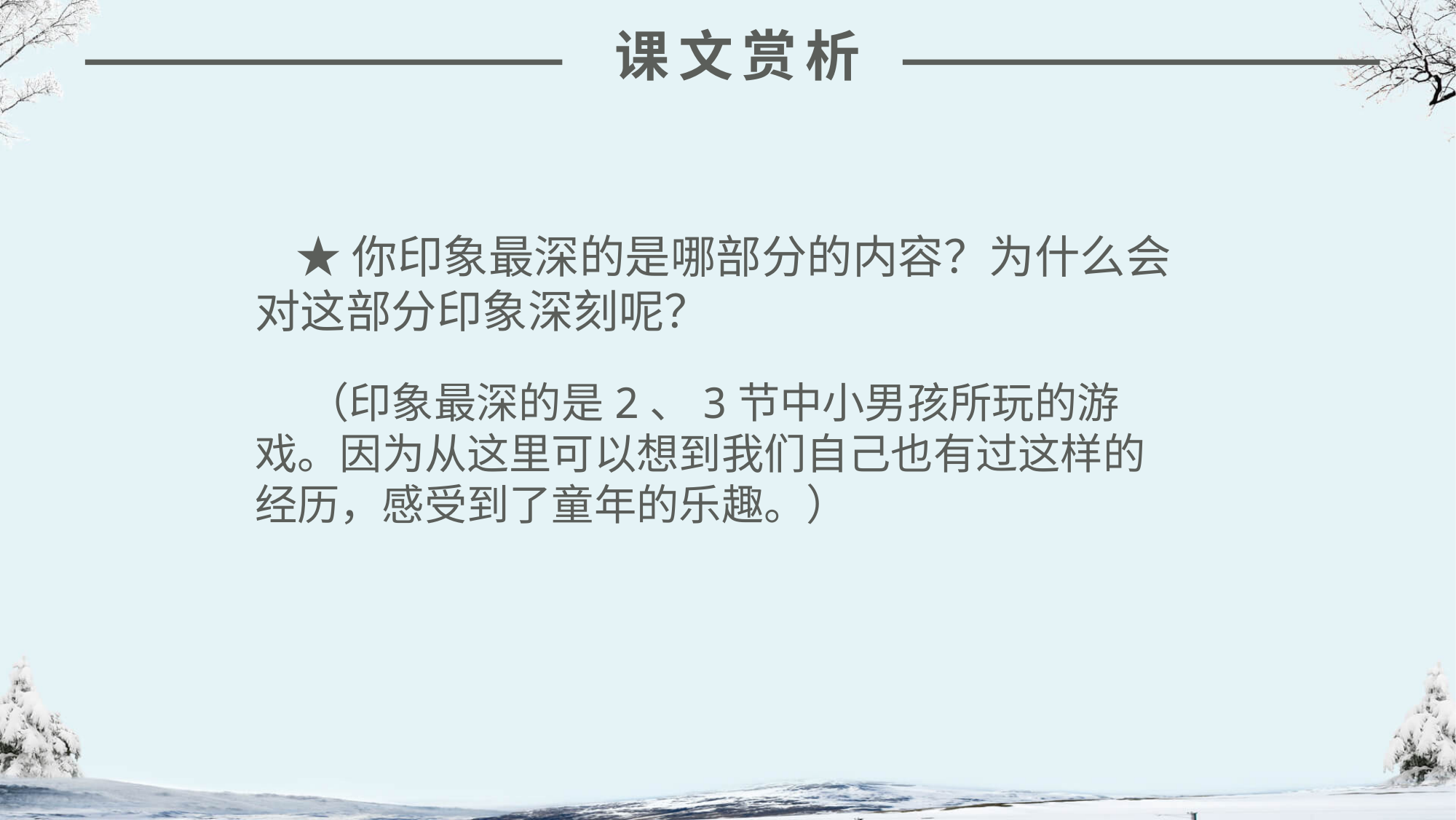

课文赏析

    ★你印象最深的是哪部分的内容？为什么会对这部分印象深刻呢？
　 （印象最深的是2、3节中小男孩所玩的游戏。因为从这里可以想到我们自己也有过这样的经历，感受到了童年的乐趣。）